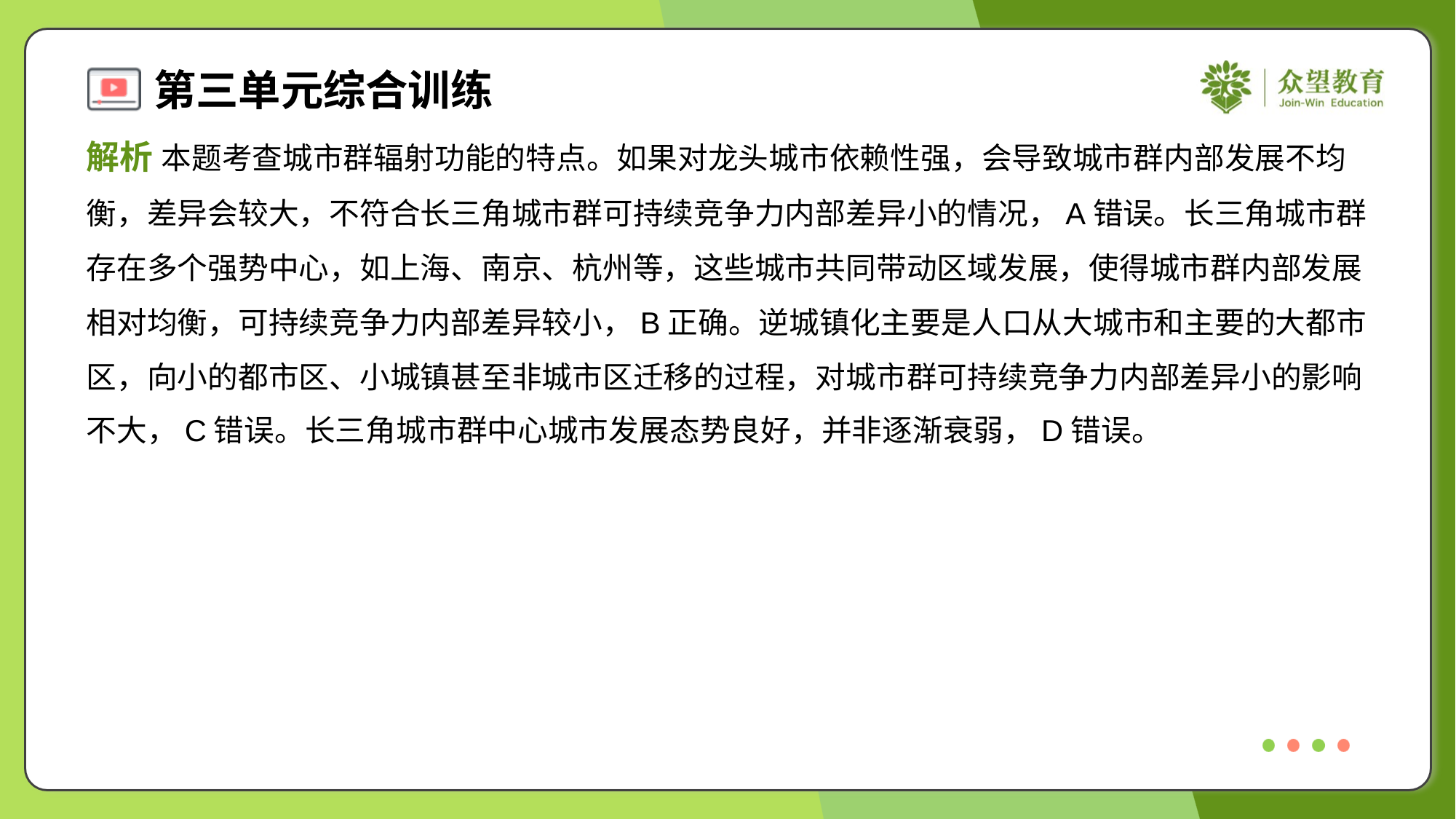

解析 本题考查城市群辐射功能的特点。如果对龙头城市依赖性强，会导致城市群内部发展不均
衡，差异会较大，不符合长三角城市群可持续竞争力内部差异小的情况，A错误。长三角城市群
存在多个强势中心，如上海、南京、杭州等，这些城市共同带动区域发展，使得城市群内部发展
相对均衡，可持续竞争力内部差异较小，B正确。逆城镇化主要是人口从大城市和主要的大都市
区，向小的都市区、小城镇甚至非城市区迁移的过程，对城市群可持续竞争力内部差异小的影响
不大，C错误。长三角城市群中心城市发展态势良好，并非逐渐衰弱，D错误。